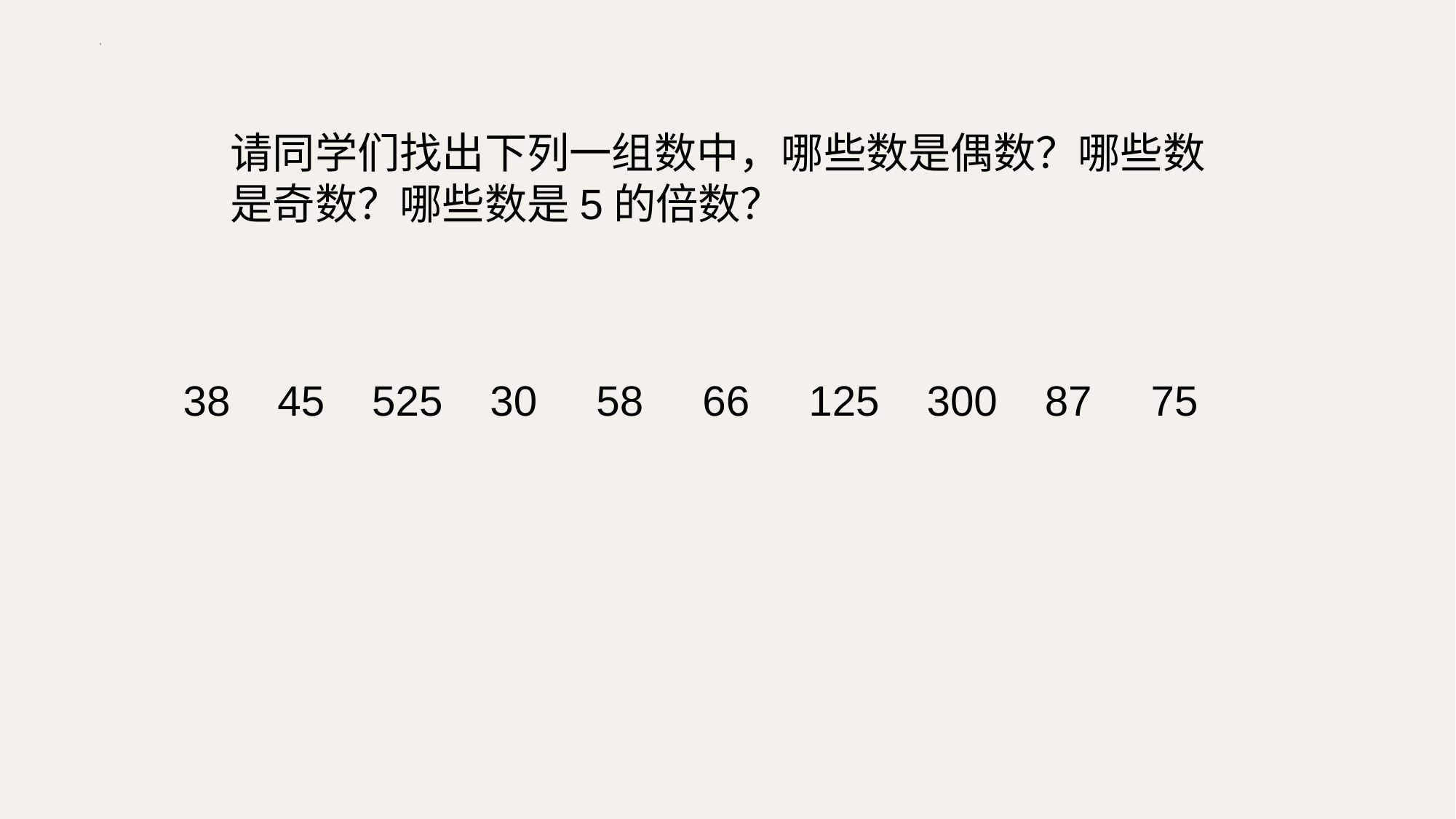

请同学们找出下列一组数中，哪些数是偶数？哪些数是奇数？哪些数是5的倍数？
38    45    525    30     58     66     125    300    87     75